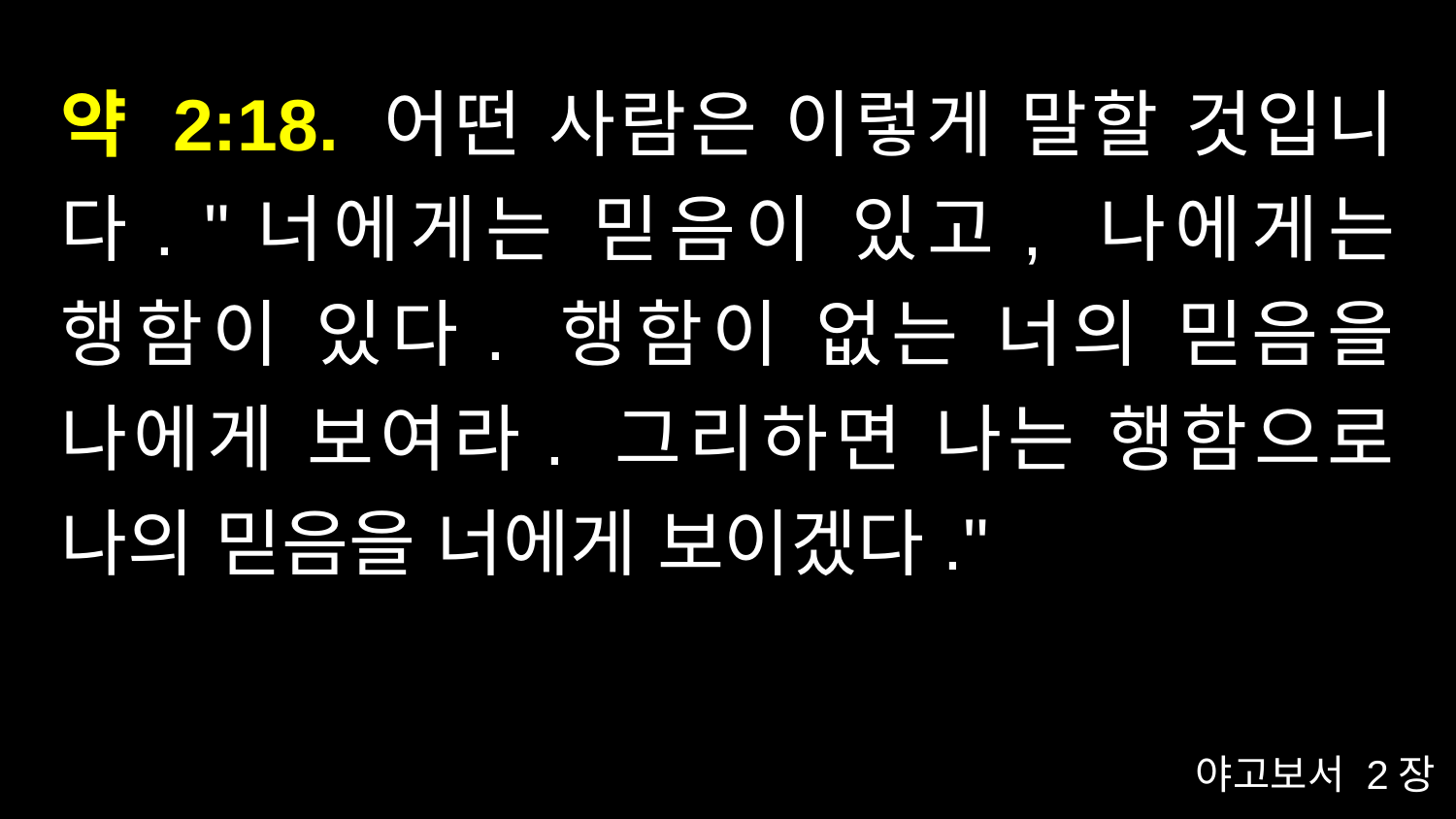

# 약 2:18. 어떤 사람은 이렇게 말할 것입니다. "너에게는 믿음이 있고, 나에게는 행함이 있다. 행함이 없는 너의 믿음을 나에게 보여라. 그리하면 나는 행함으로 나의 믿음을 너에게 보이겠다."
야고보서 2장